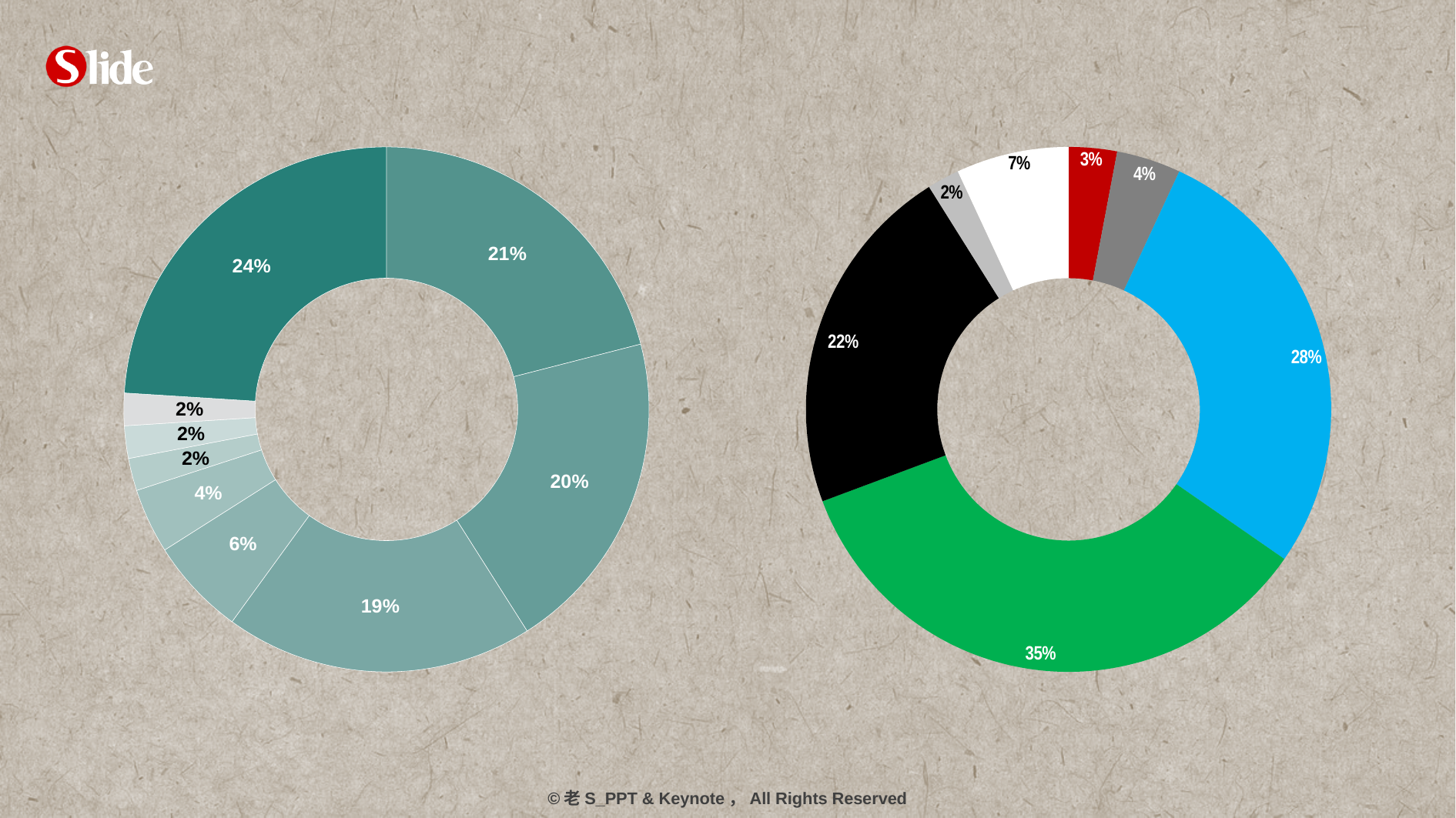

### Chart

| Category | 列1 |
|---|---|
| A | 21.0 |
| B | 20.0 |
| C | 19.0 |
| D | 6.0 |

### Chart

| Category | 列1 |
|---|---|
| A | 3.0 |
| B | 4.0 |
| C | 28.0 |
| D | 35.0 |